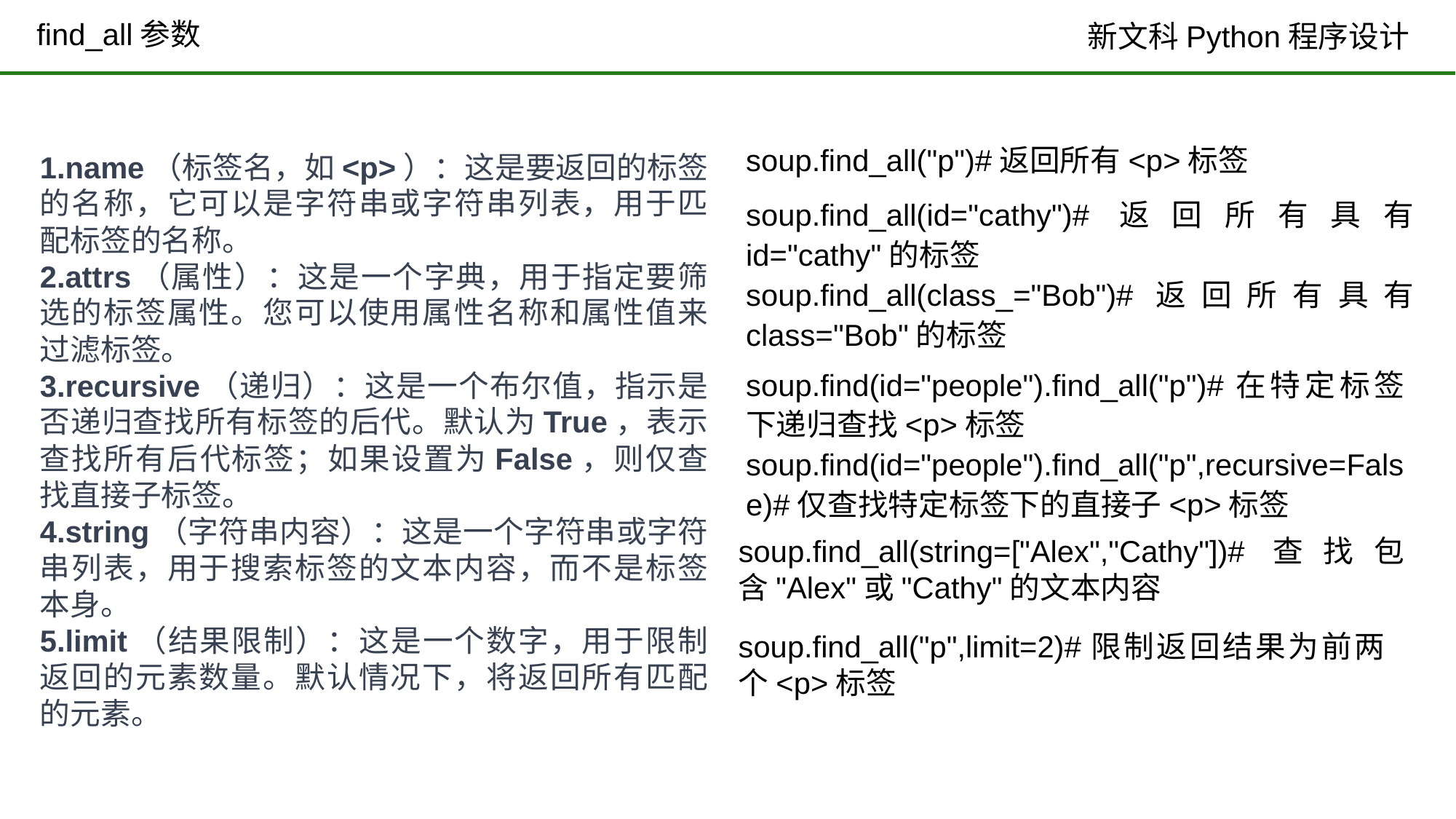

# find_all参数

name（标签名，如<p>）：这是要返回的标签的名称，它可以是字符串或字符串列表，用于匹配标签的名称。
attrs（属性）：这是一个字典，用于指定要筛选的标签属性。您可以使用属性名称和属性值来过滤标签。
recursive（递归）：这是一个布尔值，指示是否递归查找所有标签的后代。默认为True，表示查找所有后代标签；如果设置为False，则仅查找直接子标签。
string（字符串内容）：这是一个字符串或字符串列表，用于搜索标签的文本内容，而不是标签本身。
limit（结果限制）：这是一个数字，用于限制返回的元素数量。默认情况下，将返回所有匹配的元素。
soup.find_all("p")#返回所有<p>标签
soup.find_all(id="cathy")#返回所有具有id="cathy"的标签
soup.find_all(class_="Bob")#返回所有具有class="Bob"的标签
soup.find(id="people").find_all("p")#在特定标签下递归查找<p>标签
soup.find(id="people").find_all("p",recursive=False)#仅查找特定标签下的直接子<p>标签
soup.find_all(string=["Alex","Cathy"])#查找包含"Alex"或"Cathy"的文本内容
soup.find_all("p",limit=2)#限制返回结果为前两个<p>标签